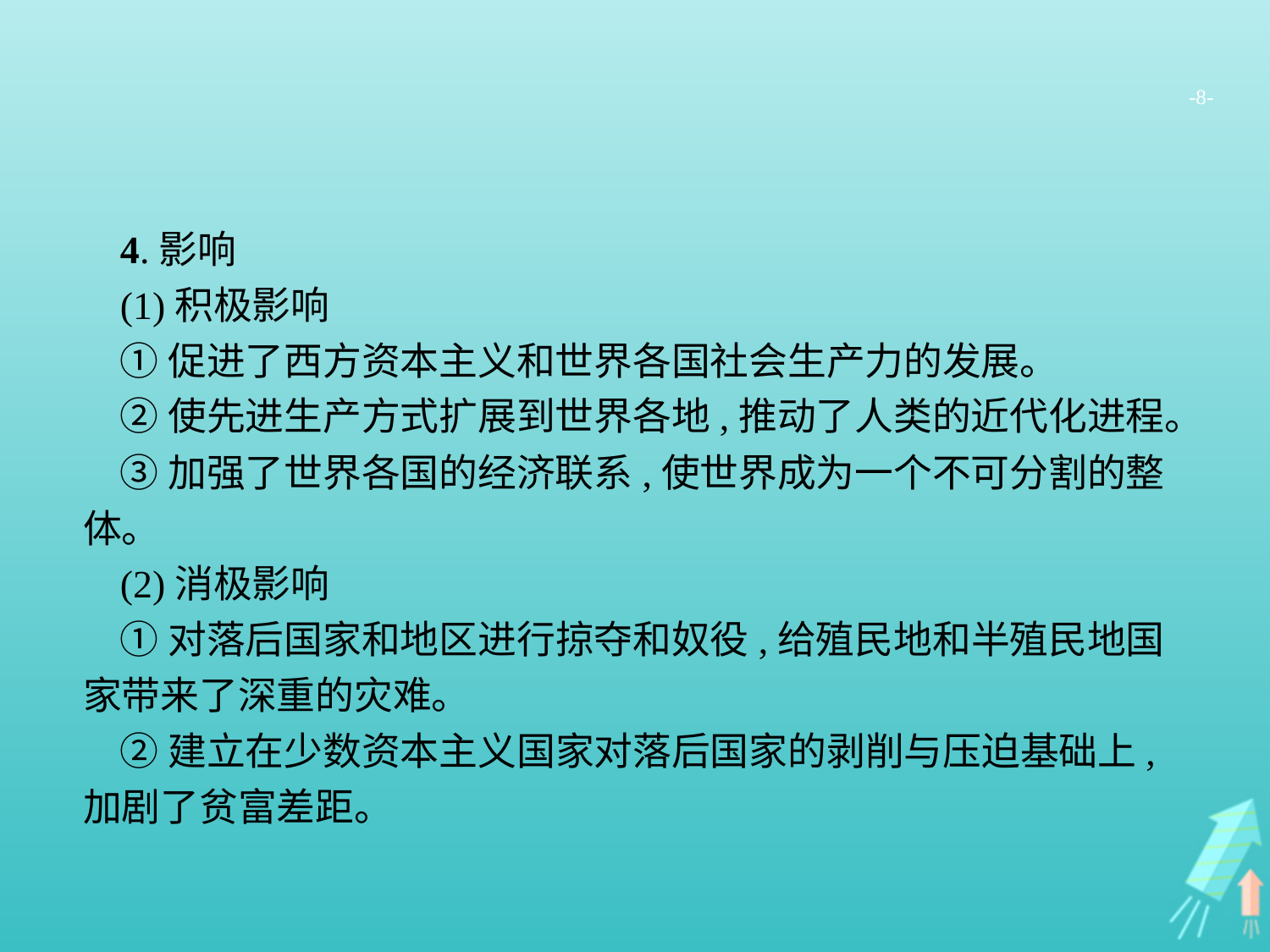

-8-
4.影响
(1)积极影响
①促进了西方资本主义和世界各国社会生产力的发展。
②使先进生产方式扩展到世界各地,推动了人类的近代化进程。
③加强了世界各国的经济联系,使世界成为一个不可分割的整体。
(2)消极影响
①对落后国家和地区进行掠夺和奴役,给殖民地和半殖民地国家带来了深重的灾难。
②建立在少数资本主义国家对落后国家的剥削与压迫基础上,加剧了贫富差距。